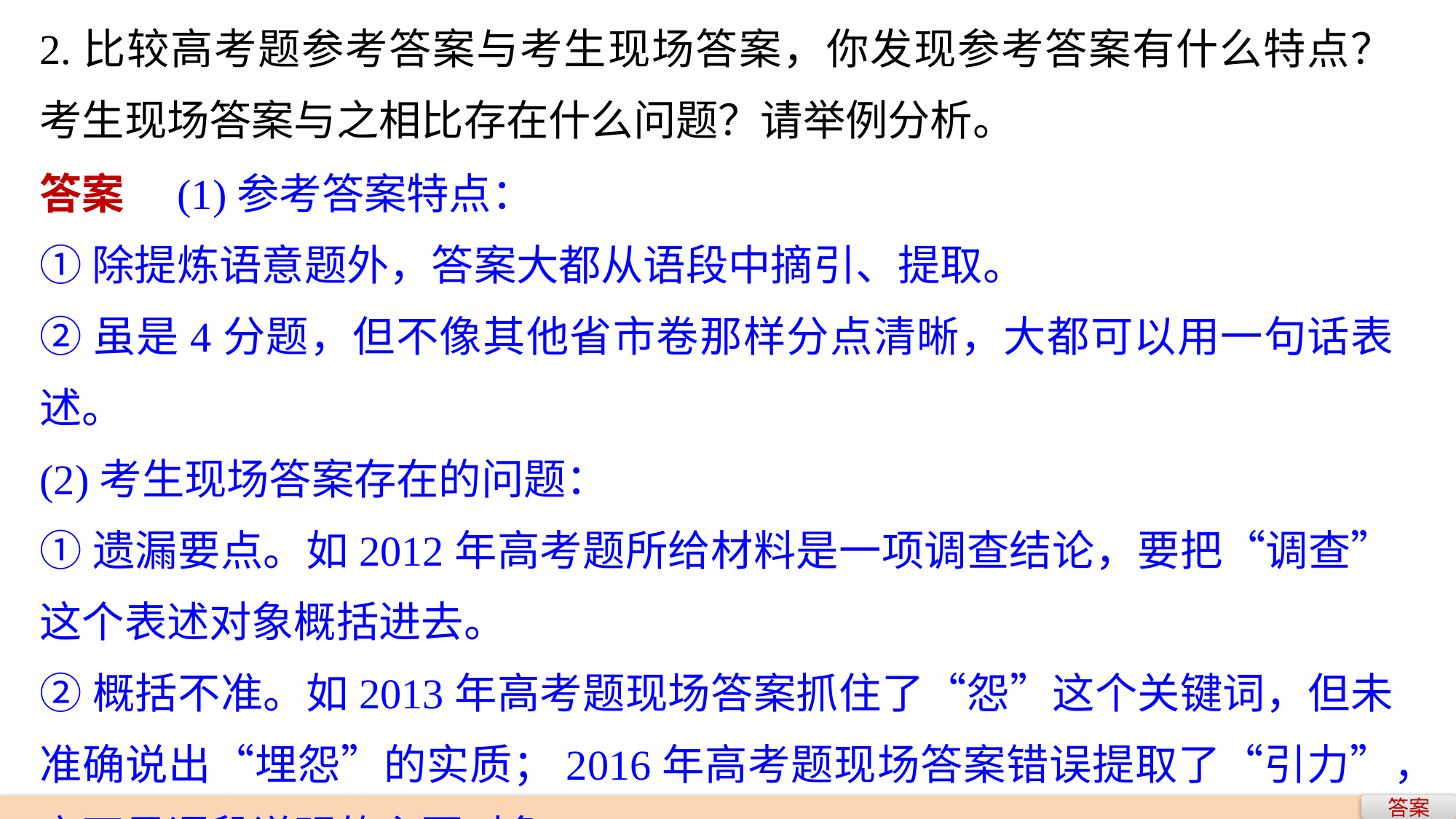

2.比较高考题参考答案与考生现场答案，你发现参考答案有什么特点？考生现场答案与之相比存在什么问题？请举例分析。
答案　(1)参考答案特点：
①除提炼语意题外，答案大都从语段中摘引、提取。
②虽是4分题，但不像其他省市卷那样分点清晰，大都可以用一句话表述。
(2)考生现场答案存在的问题：
①遗漏要点。如2012年高考题所给材料是一项调查结论，要把“调查”这个表述对象概括进去。
②概括不准。如2013年高考题现场答案抓住了“怨”这个关键词，但未准确说出“埋怨”的实质；2016年高考题现场答案错误提取了“引力”，它不是语段说明的主要对象。
答案